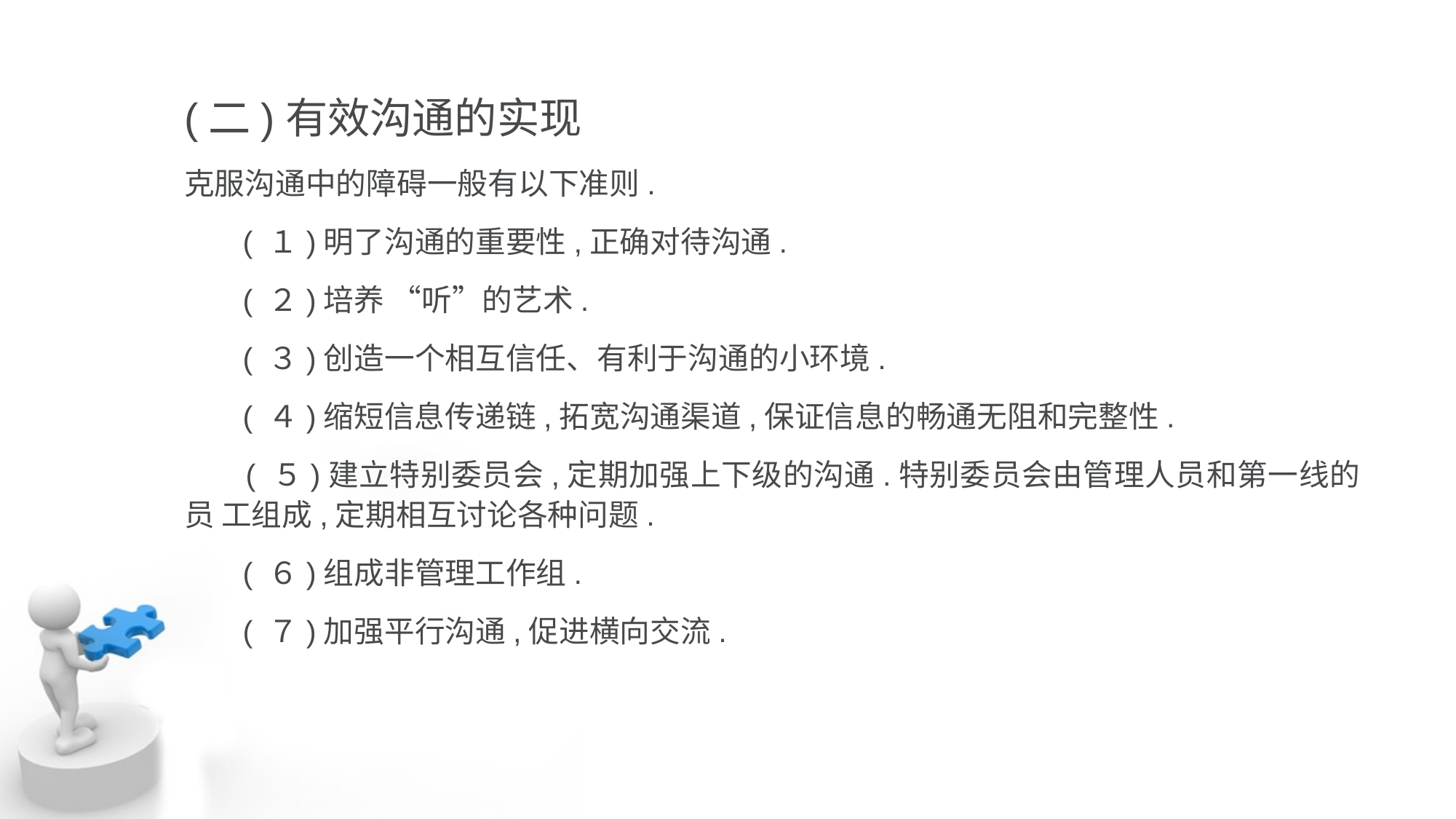

(二)有效沟通的实现
克服沟通中的障碍一般有以下准则.
       ( １)明了沟通的重要性,正确对待沟通.
       ( ２)培养 “听”的艺术.
       ( ３)创造一个相互信任、有利于沟通的小环境.
       ( ４)缩短信息传递链,拓宽沟通渠道,保证信息的畅通无阻和完整性.
       ( ５)建立特别委员会,定期加强上下级的沟通.特别委员会由管理人员和第一线的员 工组成,定期相互讨论各种问题.
       ( ６)组成非管理工作组.
       ( ７)加强平行沟通,促进横向交流.